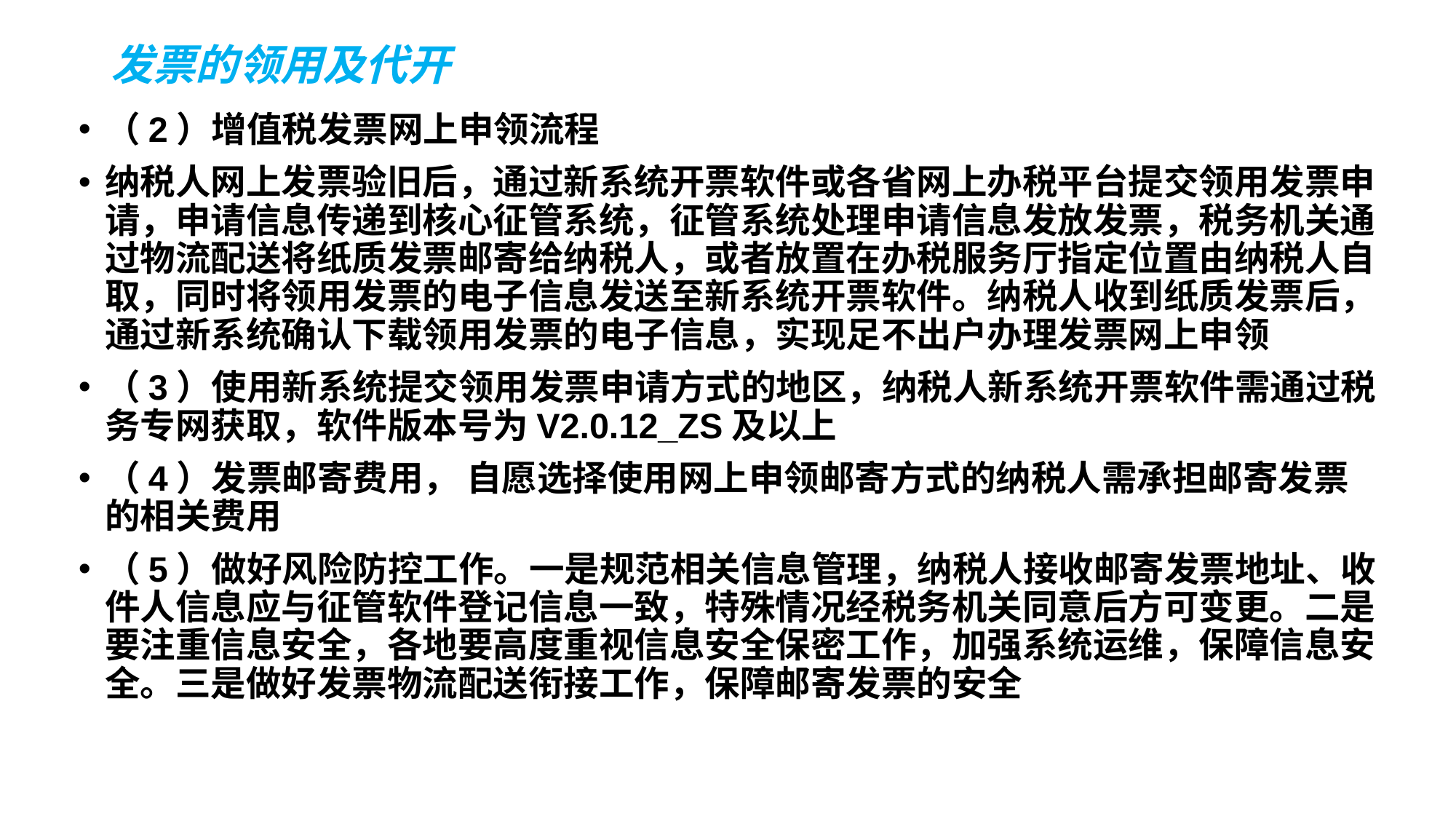

# 发票的领用及代开
（2）增值税发票网上申领流程
纳税人网上发票验旧后，通过新系统开票软件或各省网上办税平台提交领用发票申请，申请信息传递到核心征管系统，征管系统处理申请信息发放发票，税务机关通过物流配送将纸质发票邮寄给纳税人，或者放置在办税服务厅指定位置由纳税人自取，同时将领用发票的电子信息发送至新系统开票软件。纳税人收到纸质发票后，通过新系统确认下载领用发票的电子信息，实现足不出户办理发票网上申领
（3）使用新系统提交领用发票申请方式的地区，纳税人新系统开票软件需通过税务专网获取，软件版本号为V2.0.12_ZS及以上
（4）发票邮寄费用， 自愿选择使用网上申领邮寄方式的纳税人需承担邮寄发票的相关费用
（5）做好风险防控工作。一是规范相关信息管理，纳税人接收邮寄发票地址、收件人信息应与征管软件登记信息一致，特殊情况经税务机关同意后方可变更。二是要注重信息安全，各地要高度重视信息安全保密工作，加强系统运维，保障信息安全。三是做好发票物流配送衔接工作，保障邮寄发票的安全